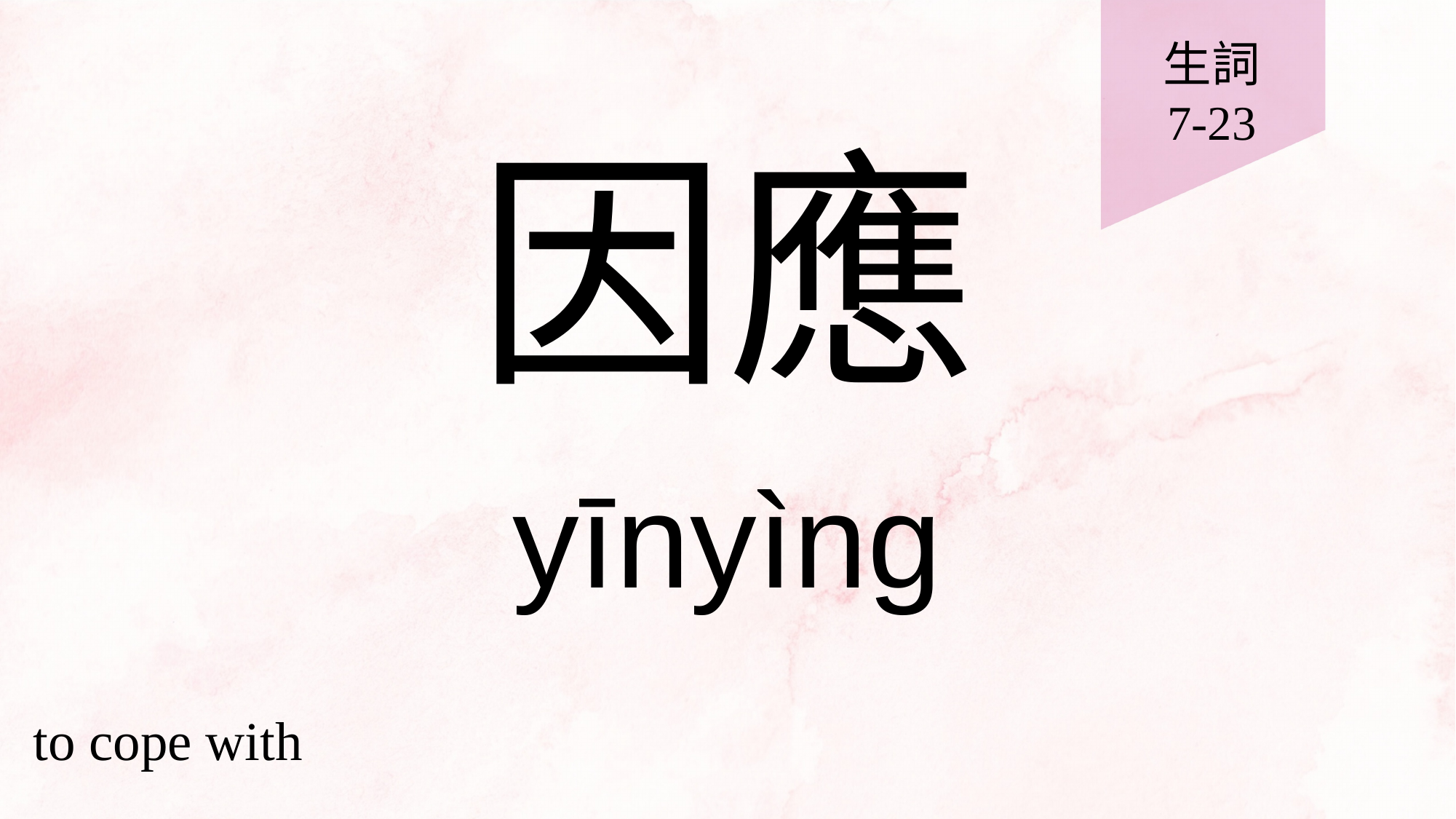

生詞
7-23
# 因應
yīnyìng
to cope with